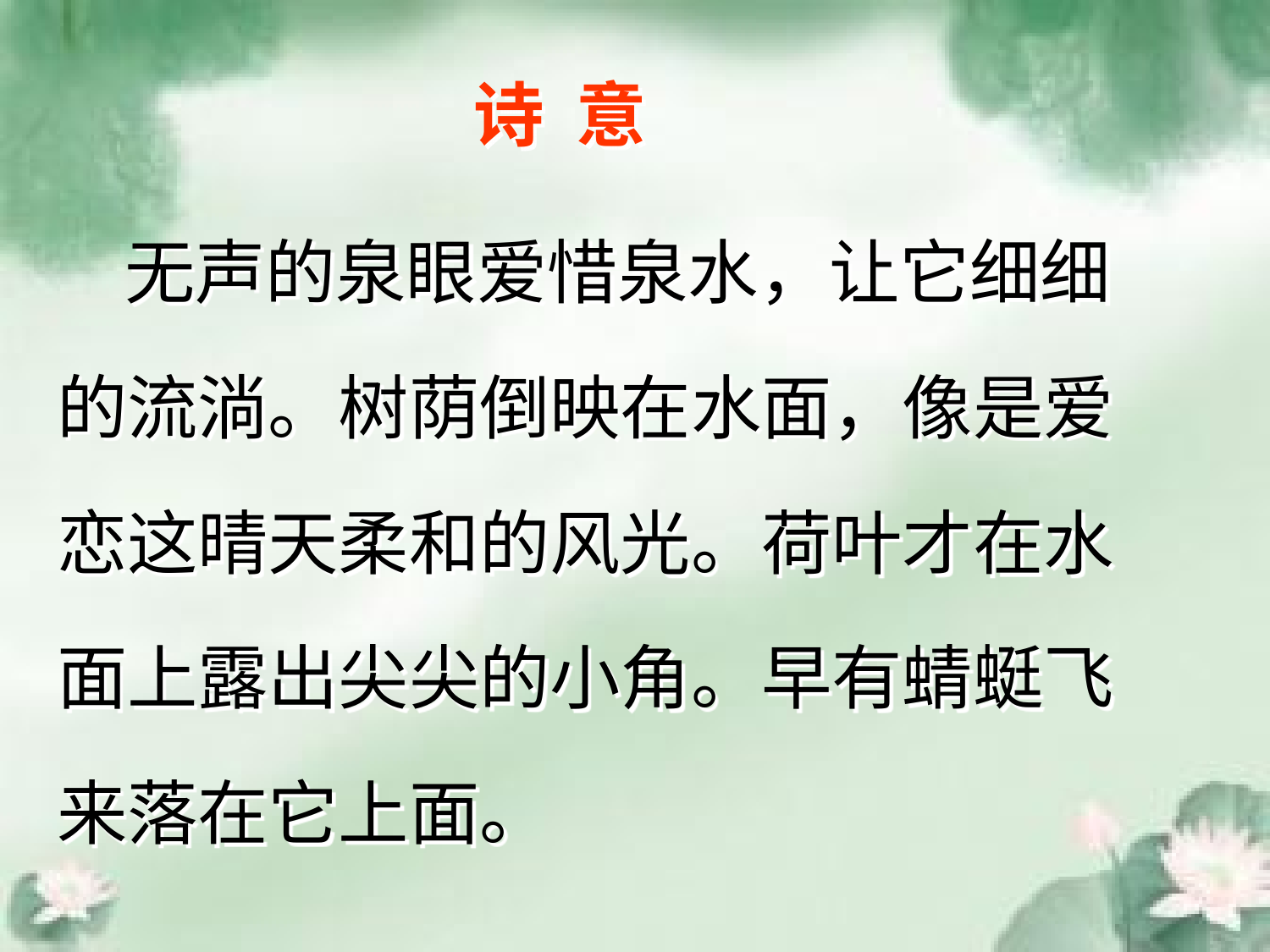

诗  意
    无声的泉眼爱惜泉水，让它细细的流淌。树荫倒映在水面，像是爱恋这晴天柔和的风光。荷叶才在水面上露出尖尖的小角。早有蜻蜓飞来落在它上面。